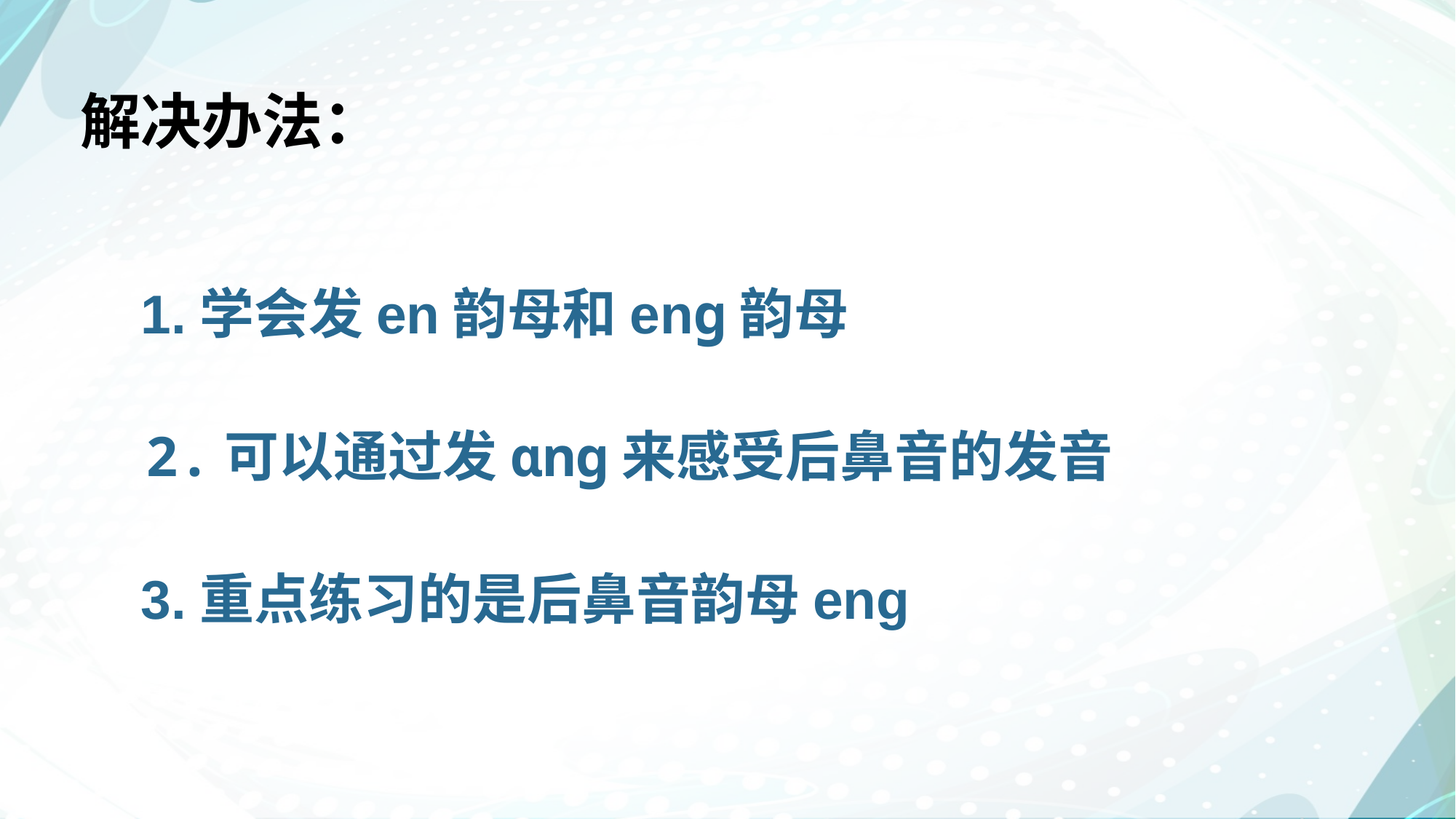

# 解决办法：
    1.学会发en韵母和enɡ韵母

  2.可以通过发ɑnɡ来感受后鼻音的发音

    3.重点练习的是后鼻音韵母eng